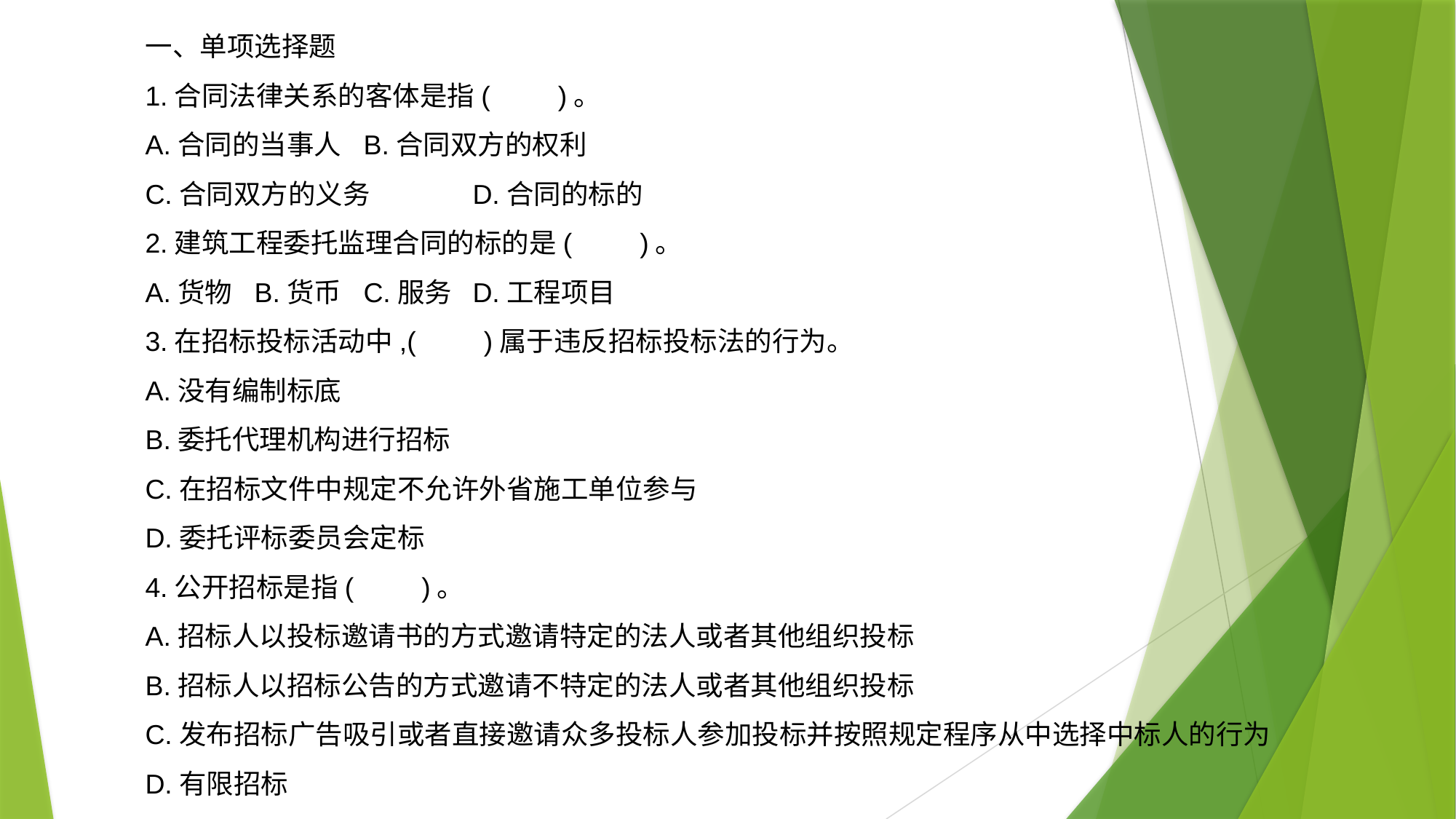

一、单项选择题
1.合同法律关系的客体是指(　　)。
A.合同的当事人	B.合同双方的权利
C.合同双方的义务	D.合同的标的
2.建筑工程委托监理合同的标的是(　　)。
A.货物	B.货币	C.服务	D.工程项目
3.在招标投标活动中,(　　)属于违反招标投标法的行为。
A.没有编制标底
B.委托代理机构进行招标
C.在招标文件中规定不允许外省施工单位参与
D.委托评标委员会定标
4.公开招标是指(　　)。
A.招标人以投标邀请书的方式邀请特定的法人或者其他组织投标
B.招标人以招标公告的方式邀请不特定的法人或者其他组织投标
C.发布招标广告吸引或者直接邀请众多投标人参加投标并按照规定程序从中选择中标人的行为
D.有限招标